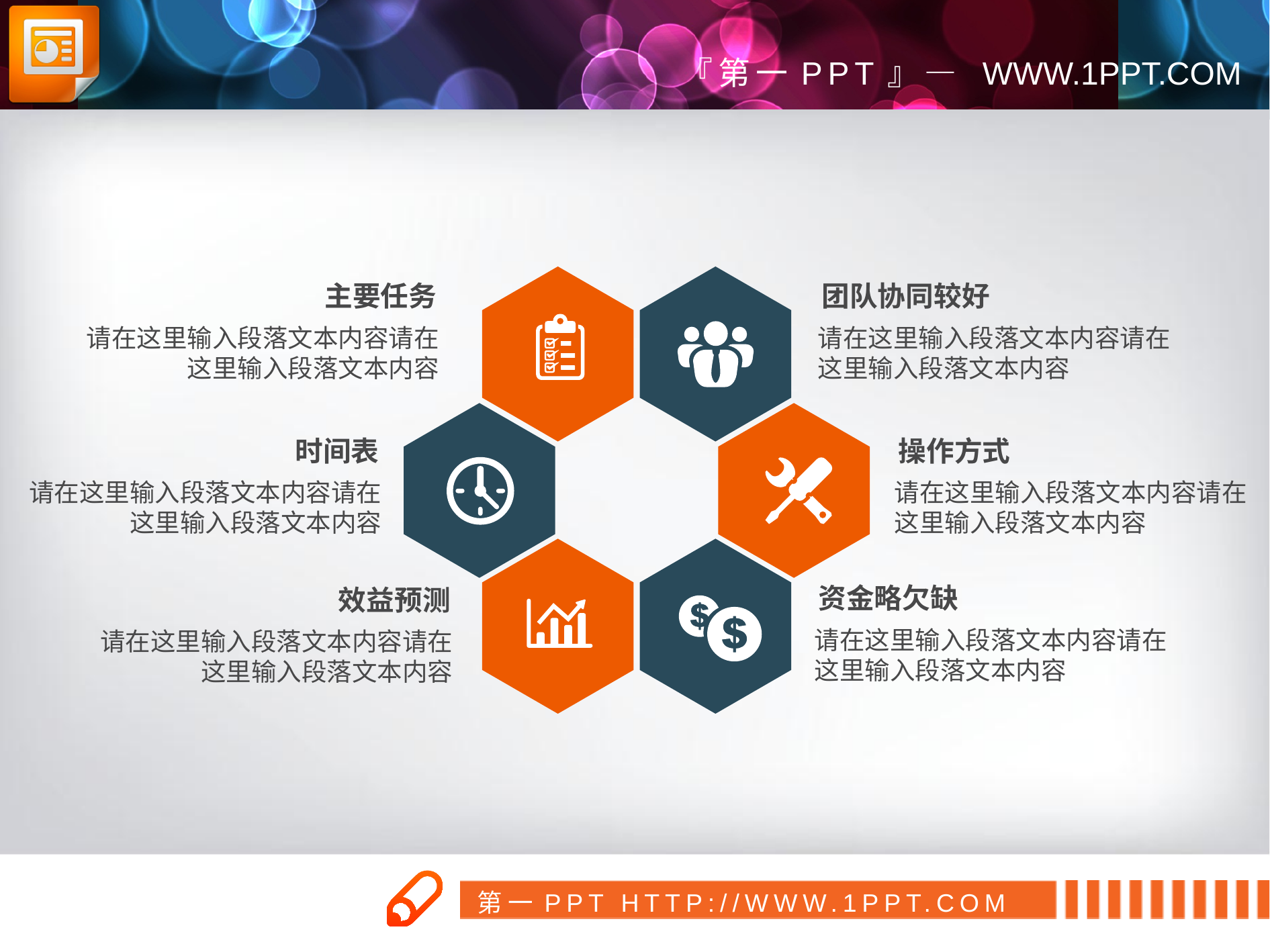

主要任务
团队协同较好

请在这里输入段落文本内容请在这里输入段落文本内容
请在这里输入段落文本内容请在这里输入段落文本内容

时间表
操作方式

请在这里输入段落文本内容请在这里输入段落文本内容
请在这里输入段落文本内容请在这里输入段落文本内容

资金略欠缺
效益预测

请在这里输入段落文本内容请在这里输入段落文本内容
请在这里输入段落文本内容请在这里输入段落文本内容